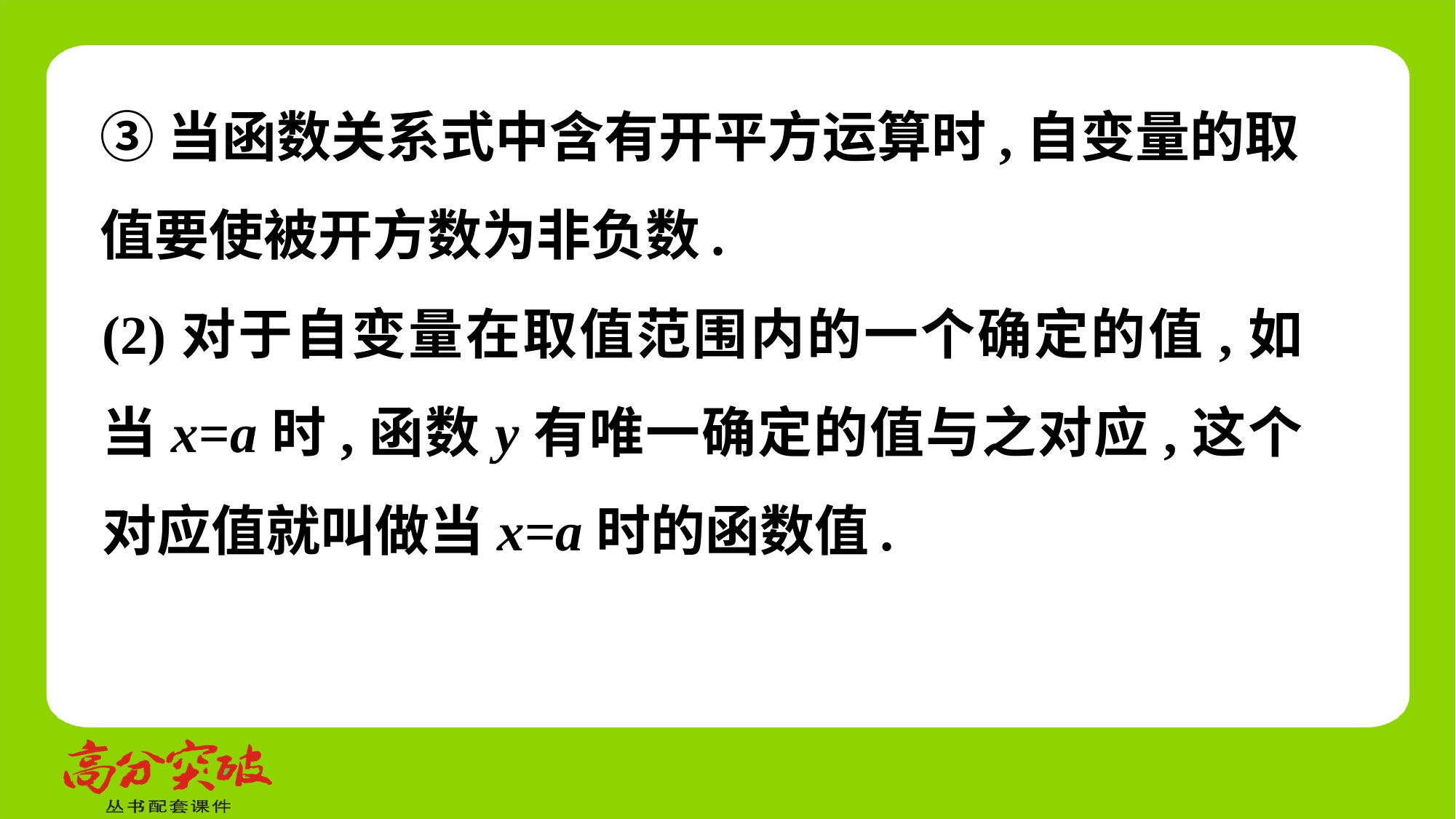

③当函数关系式中含有开平方运算时,自变量的取值要使被开方数为非负数.
(2)对于自变量在取值范围内的一个确定的值,如当x=a时,函数y有唯一确定的值与之对应,这个对应值就叫做当x=a时的函数值.